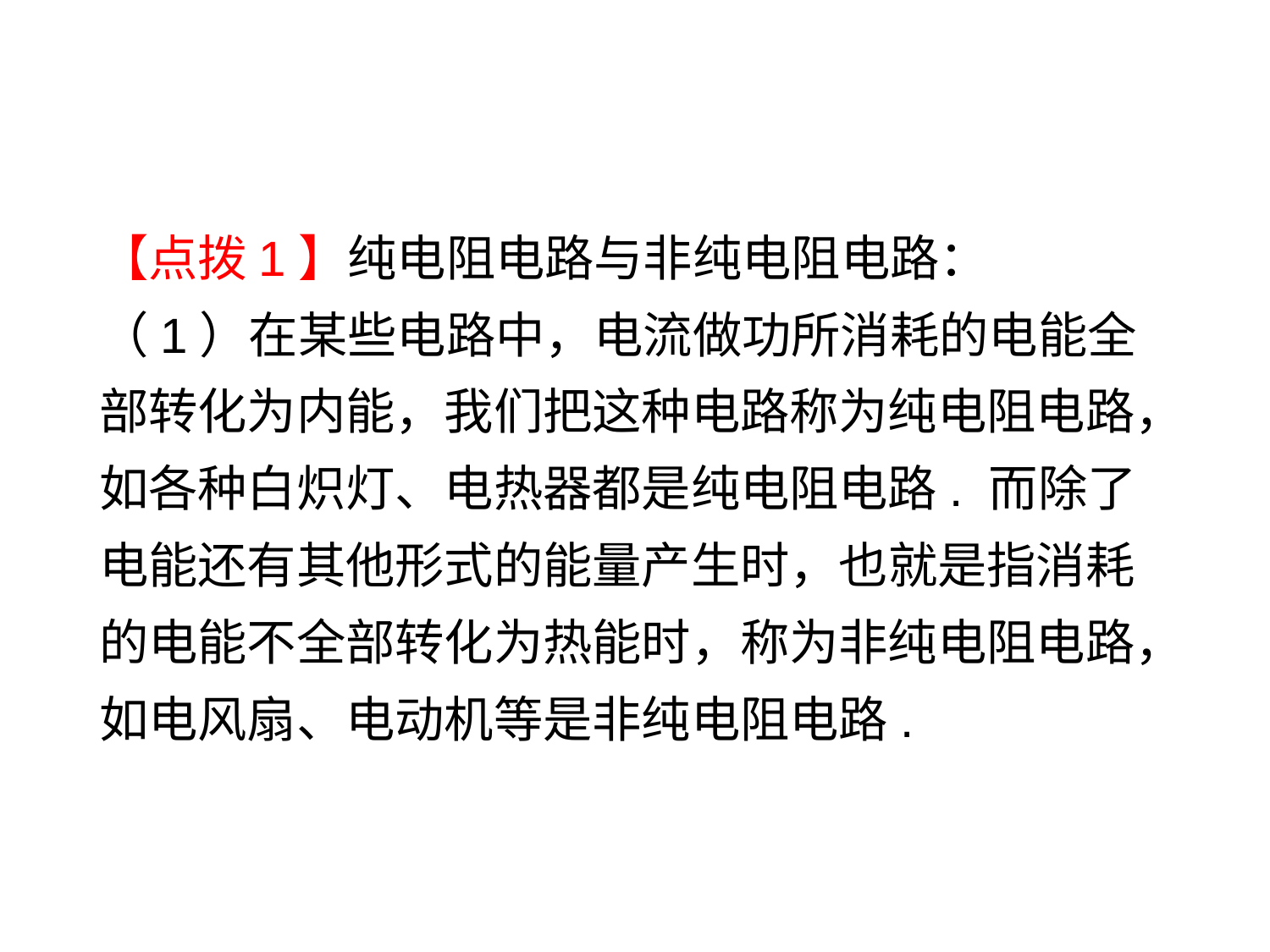

【点拨1】纯电阻电路与非纯电阻电路：
（1）在某些电路中，电流做功所消耗的电能全部转化为内能，我们把这种电路称为纯电阻电路，如各种白炽灯、电热器都是纯电阻电路. 而除了电能还有其他形式的能量产生时，也就是指消耗的电能不全部转化为热能时，称为非纯电阻电路，如电风扇、电动机等是非纯电阻电路.